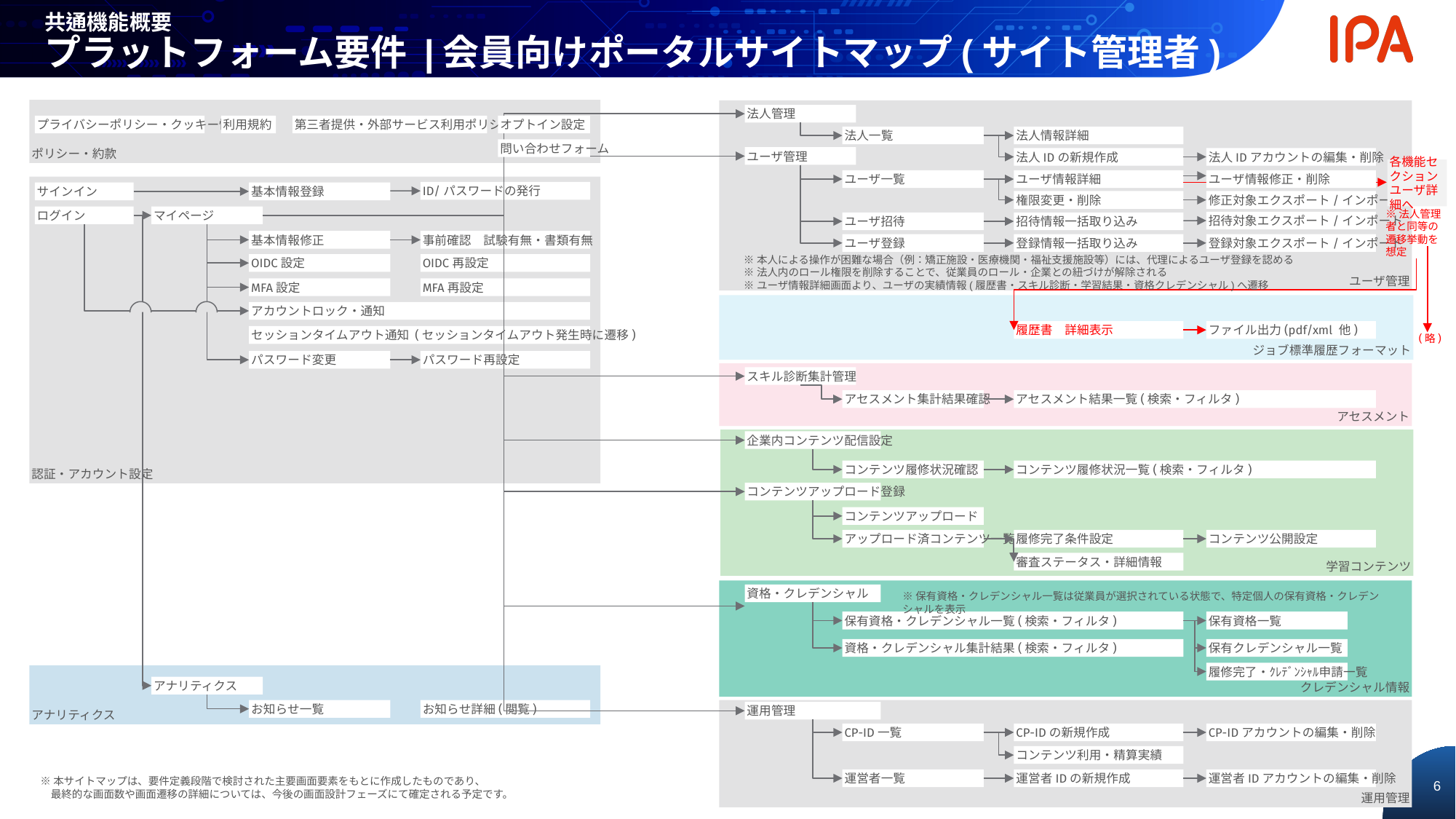

共通機能概要
プラットフォーム要件 |会員向けポータルサイトマップ(サイト管理者)
ポリシー・約款
ユーザ管理
法人管理
プライバシーポリシー・クッキー情報
利用規約
第三者提供・外部サービス利用ポリシー
オプトイン設定
法人一覧
法人情報詳細
問い合わせフォーム
ユーザ管理
法人IDの新規作成
法人IDアカウントの編集・削除
各機能セクション ユーザ詳細へ
ユーザ一覧
ユーザ情報詳細
ユーザ情報修正・削除
認証・アカウント設定
ID/パスワードの発行
サインイン
基本情報登録
権限変更・削除
修正対象エクスポート/インポート
ログイン
マイページ
※法人管理者と同等の遷移挙動を想定
招待対象エクスポート/インポート
ユーザ招待
招待情報一括取り込み
基本情報修正
事前確認　試験有無・書類有無
ユーザ登録
登録情報一括取り込み
登録対象エクスポート/インポート
※本人による操作が困難な場合（例：矯正施設・医療機関・福祉支援施設等）には、代理によるユーザ登録を認める
※法人内のロール権限を削除することで、従業員のロール・企業との紐づけが解除される
※ユーザ情報詳細画面より、ユーザの実績情報(履歴書・スキル診断・学習結果・資格クレデンシャル)へ遷移
OIDC設定
OIDC再設定
MFA設定
MFA再設定
ジョブ標準履歴フォーマット

アカウントロック・通知
履歴書　詳細表示
ファイル出力(pdf/xml 他)
セッションタイムアウト通知 (セッションタイムアウト発生時に遷移)
(略)
パスワード変更
パスワード再設定
アセスメント
スキル診断集計管理
アセスメント集計結果確認
アセスメント結果一覧(検索・フィルタ)
学習コンテンツ
企業内コンテンツ配信設定
コンテンツ履修状況確認
コンテンツ履修状況一覧(検索・フィルタ)
コンテンツアップロード登録
コンテンツアップロード
アップロード済コンテンツ一覧
履修完了条件設定
コンテンツ公開設定
審査ステータス・詳細情報
クレデンシャル情報
資格・クレデンシャル
※保有資格・クレデンシャル一覧は従業員が選択されている状態で、特定個人の保有資格・クレデンシャルを表示
保有資格・クレデンシャル一覧(検索・フィルタ)
保有資格一覧
資格・クレデンシャル集計結果(検索・フィルタ)
保有クレデンシャル一覧
履修完了・ｸﾚﾃﾞﾝｼｬﾙ申請一覧
アナリティクス
アナリティクス
お知らせ一覧
お知らせ詳細(閲覧)
運用管理
運用管理
CP-IDの新規作成
CP-IDアカウントの編集・削除
CP-ID一覧
コンテンツ利用・精算実績
運営者IDの新規作成
運営者IDアカウントの編集・削除
運営者一覧
※本サイトマップは、要件定義段階で検討された主要画面要素をもとに作成したものであり、
最終的な画面数や画面遷移の詳細については、今後の画面設計フェーズにて確定される予定です。